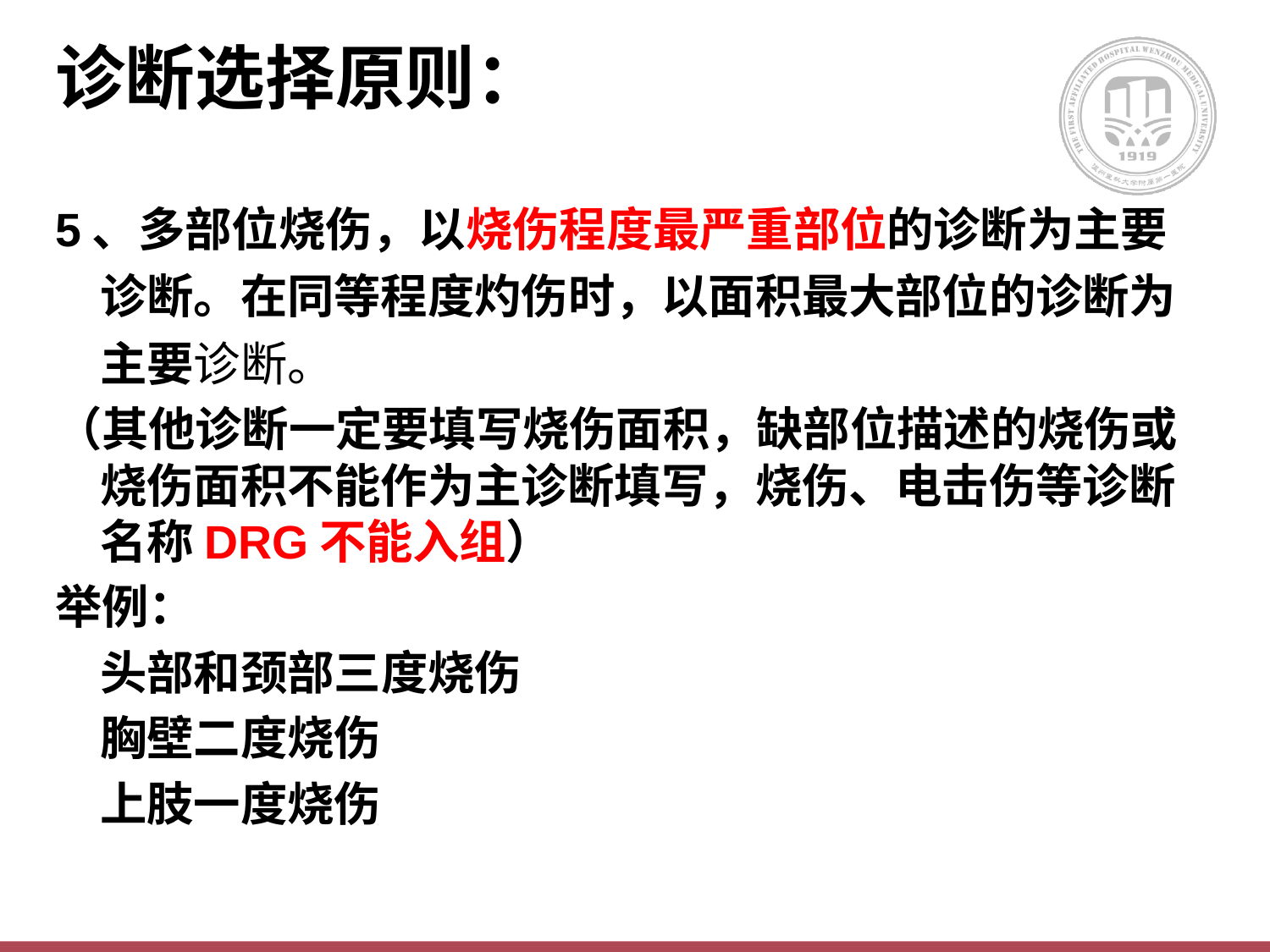

# 诊断选择原则：
5、多部位烧伤，以烧伤程度最严重部位的诊断为主要诊断。在同等程度灼伤时，以面积最大部位的诊断为主要诊断。
（其他诊断一定要填写烧伤面积，缺部位描述的烧伤或烧伤面积不能作为主诊断填写，烧伤、电击伤等诊断名称DRG不能入组）
举例：
		头部和颈部三度烧伤
		胸壁二度烧伤
		上肢一度烧伤